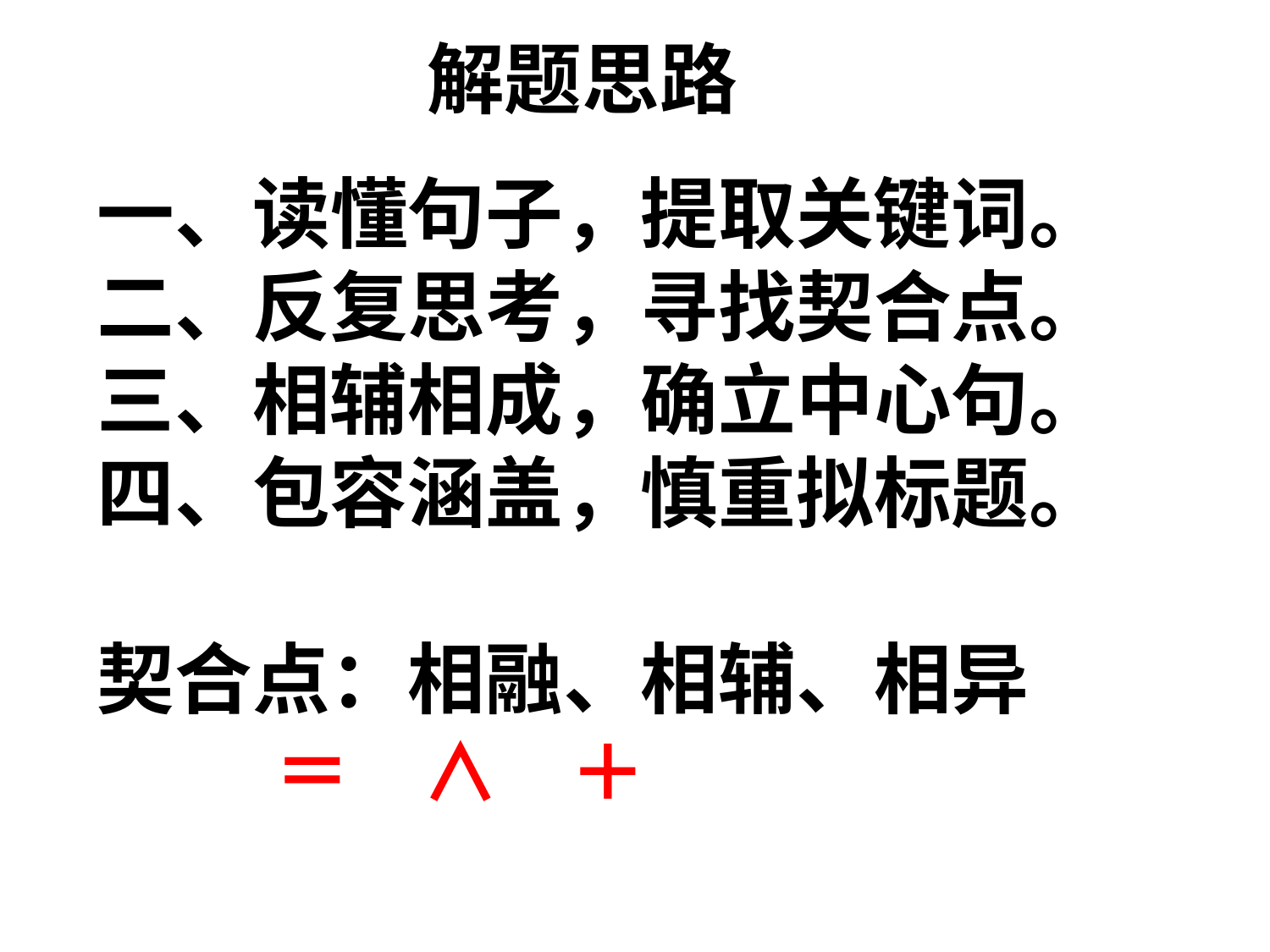

解题思路
一、读懂句子，提取关键词。
二、反复思考，寻找契合点。
三、相辅相成，确立中心句。
四、包容涵盖，慎重拟标题。

契合点：相融、相辅、相异
         ＝    ∧    ＋